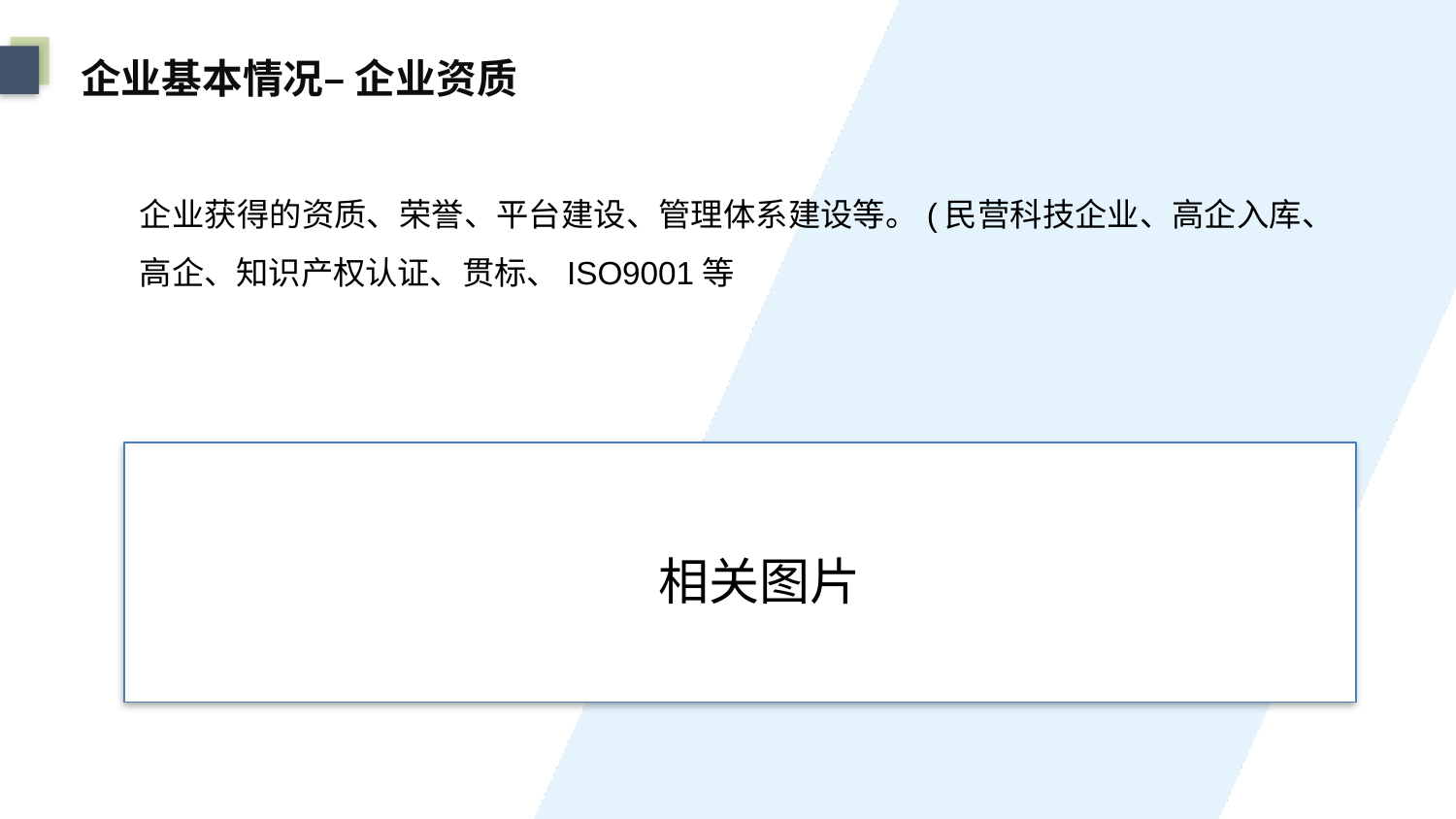

企业基本情况– 企业资质
企业获得的资质、荣誉、平台建设、管理体系建设等。(民营科技企业、高企入库、高企、知识产权认证、贯标、ISO9001等

相关图片